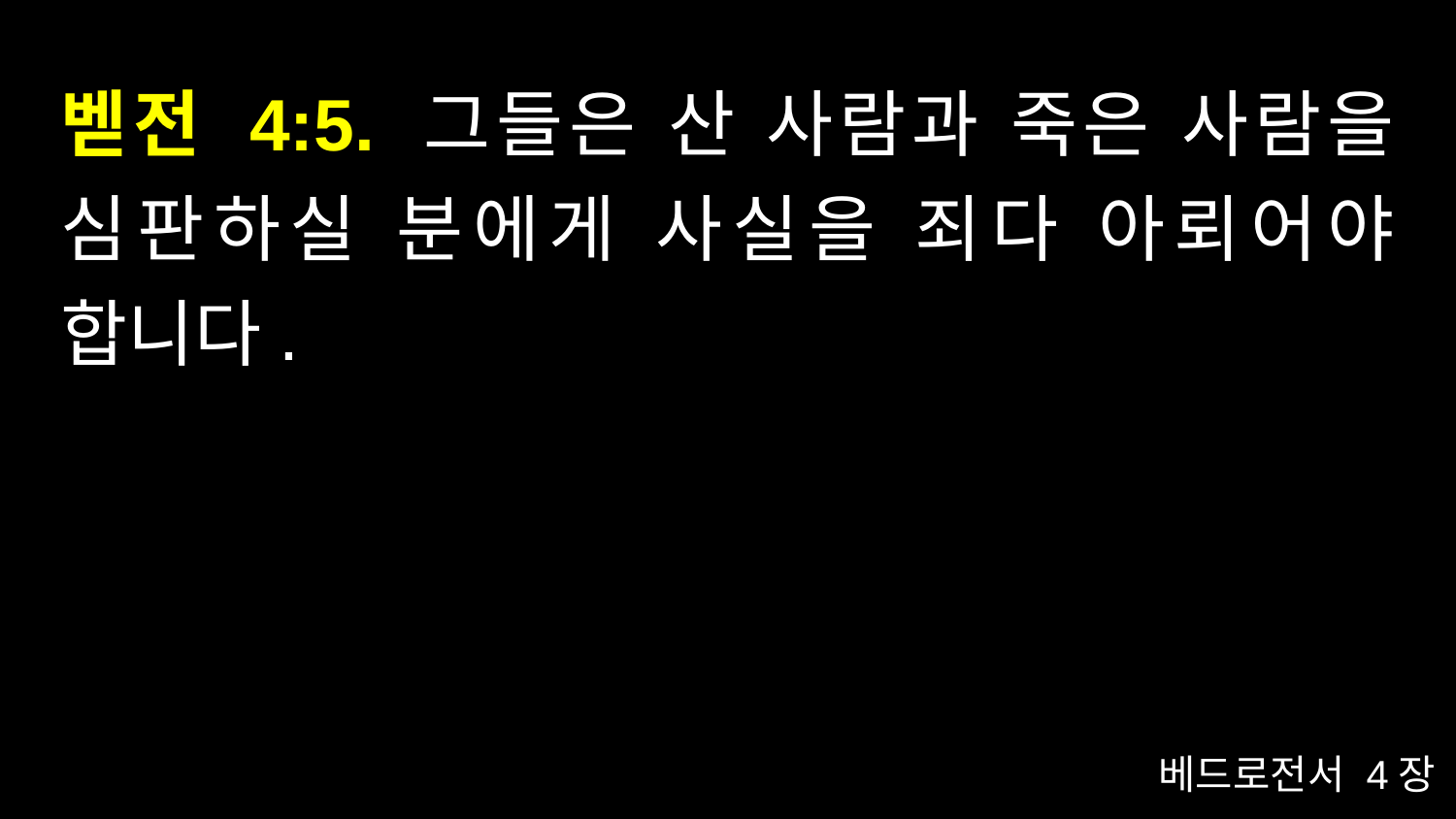

# 벧전 4:5. 그들은 산 사람과 죽은 사람을 심판하실 분에게 사실을 죄다 아뢰어야 합니다.
베드로전서 4장